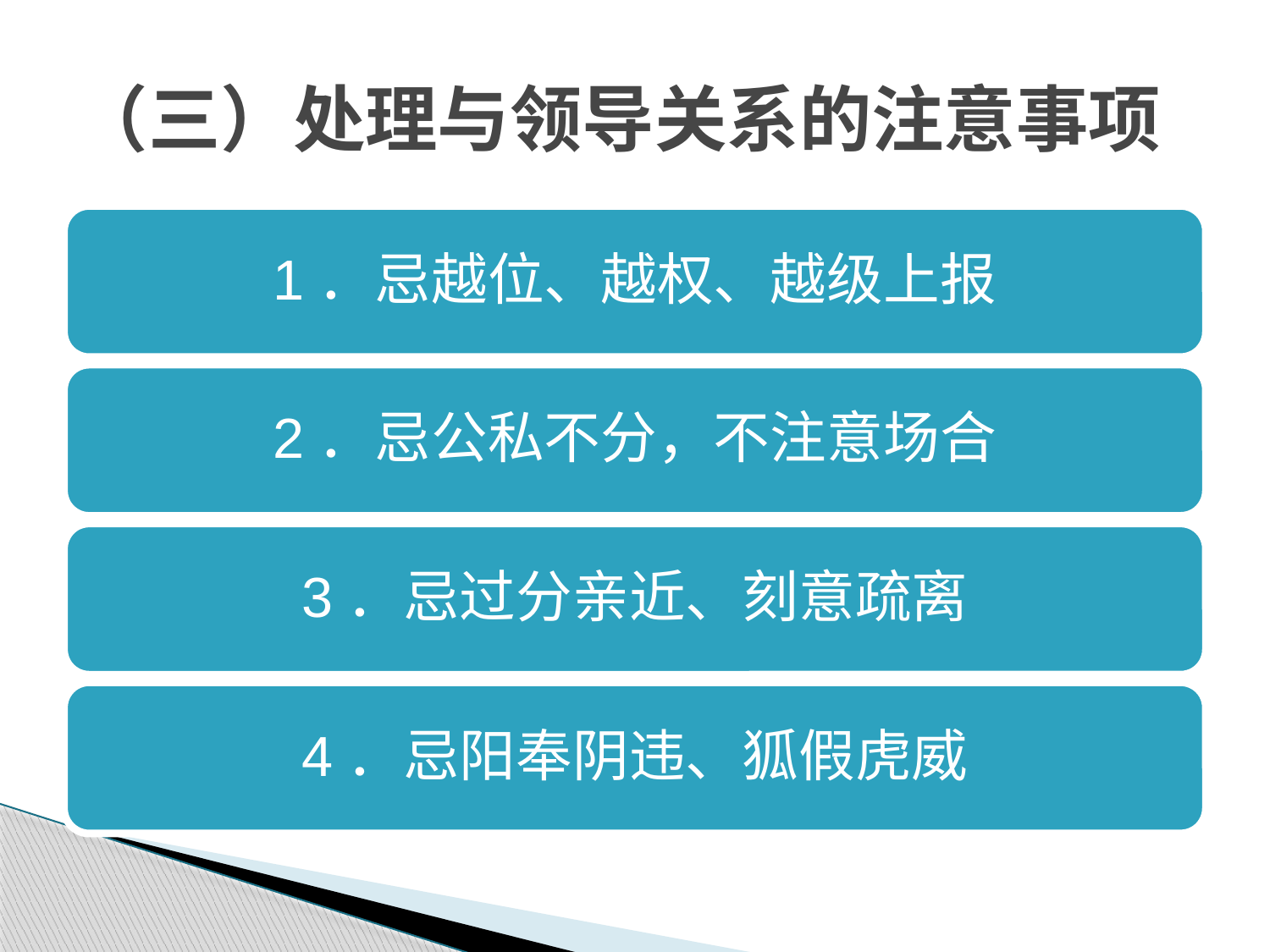

# （三）处理与领导关系的注意事项
1．忌越位、越权、越级上报
2．忌公私不分，不注意场合
3．忌过分亲近、刻意疏离
4．忌阳奉阴违、狐假虎威